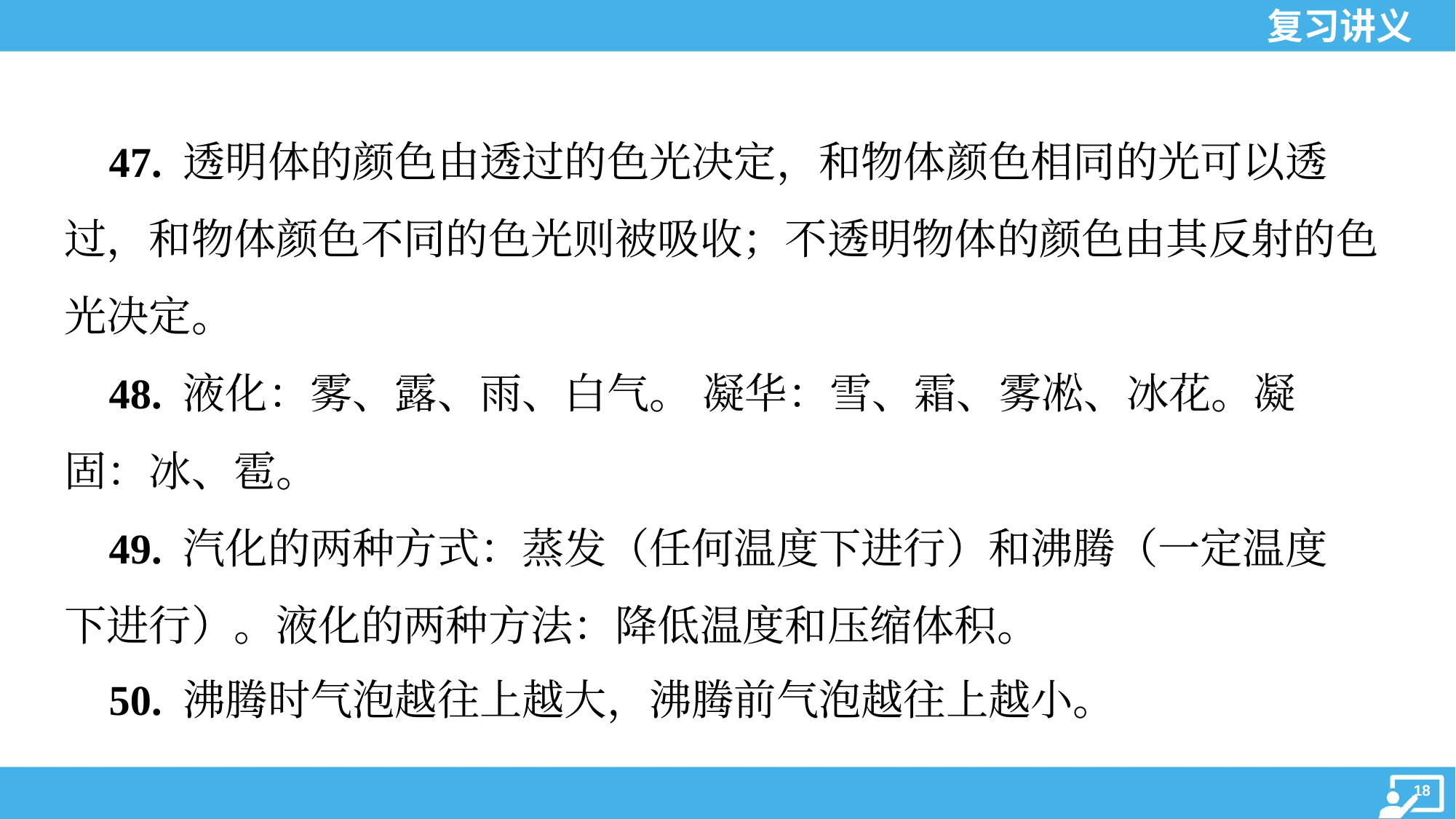

47. 透明体的颜色由透过的色光决定，和物体颜色相同的光可以透
过，和物体颜色不同的色光则被吸收；不透明物体的颜色由其反射的色
光决定。
    48. 液化：雾、露、雨、白气。 凝华：雪、霜、雾凇、冰花。凝
固：冰、雹。
    49. 汽化的两种方式：蒸发（任何温度下进行）和沸腾（一定温度
下进行）。液化的两种方法：降低温度和压缩体积。
    50. 沸腾时气泡越往上越大，沸腾前气泡越往上越小。